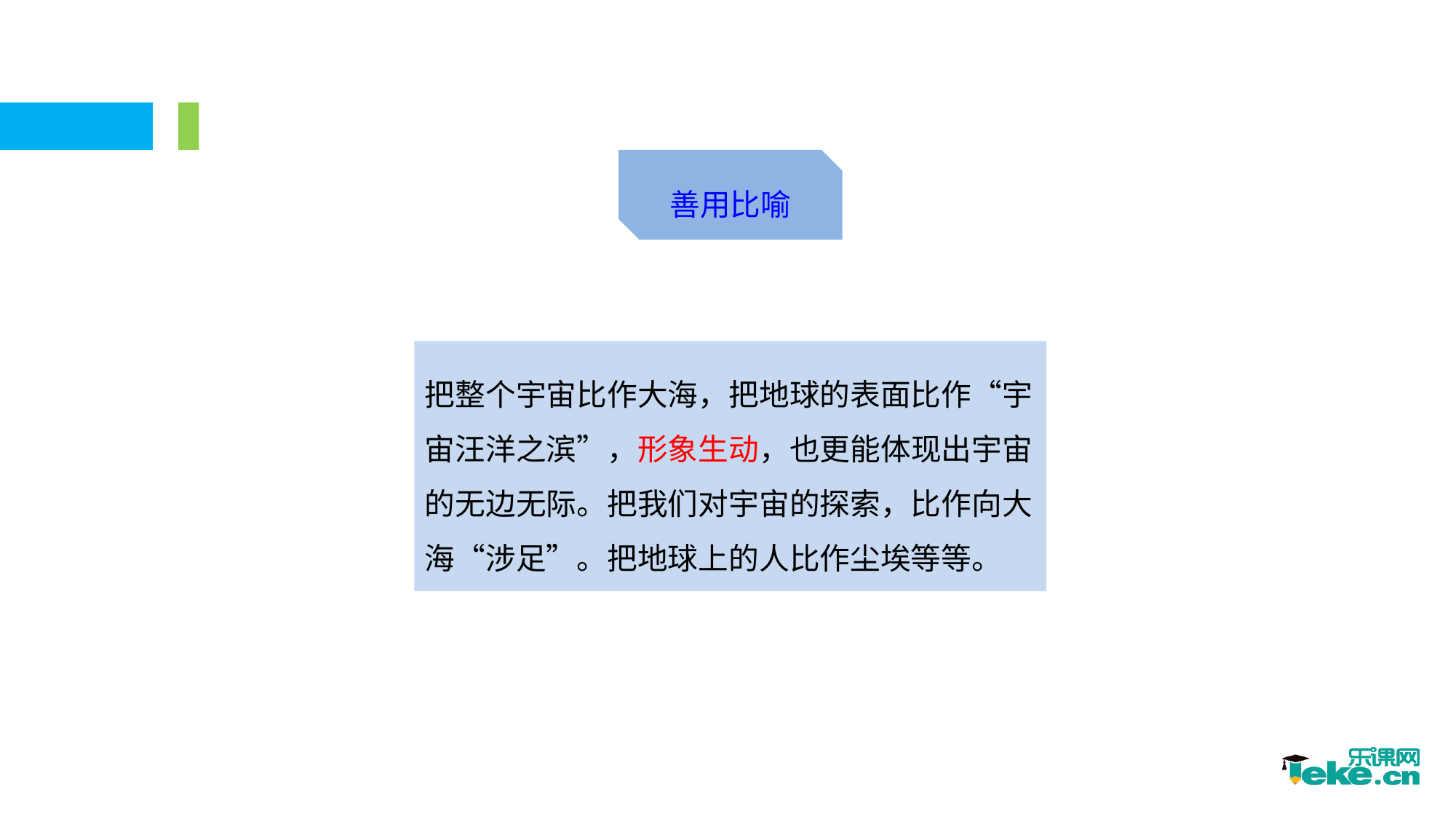

善用比喻
把整个宇宙比作大海，把地球的表面比作“宇宙汪洋之滨”，形象生动，也更能体现出宇宙的无边无际。把我们对宇宙的探索，比作向大海“涉足”。把地球上的人比作尘埃等等。